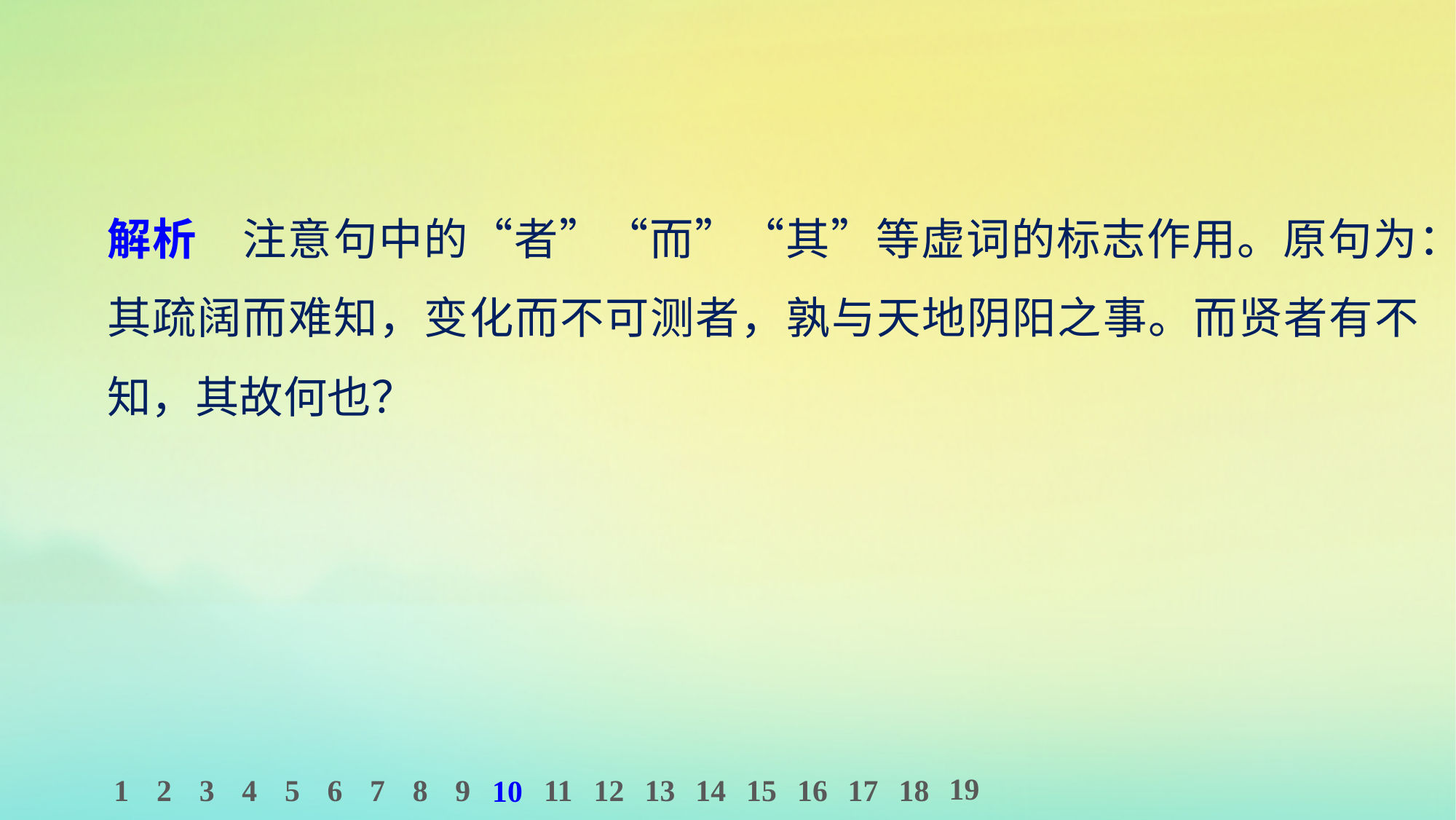

解析　注意句中的“者”“而”“其”等虚词的标志作用。原句为：其疏阔而难知，变化而不可测者，孰与天地阴阳之事。而贤者有不知，其故何也？
19
1
2
3
4
5
6
7
8
9
11
12
13
14
15
16
17
18
10